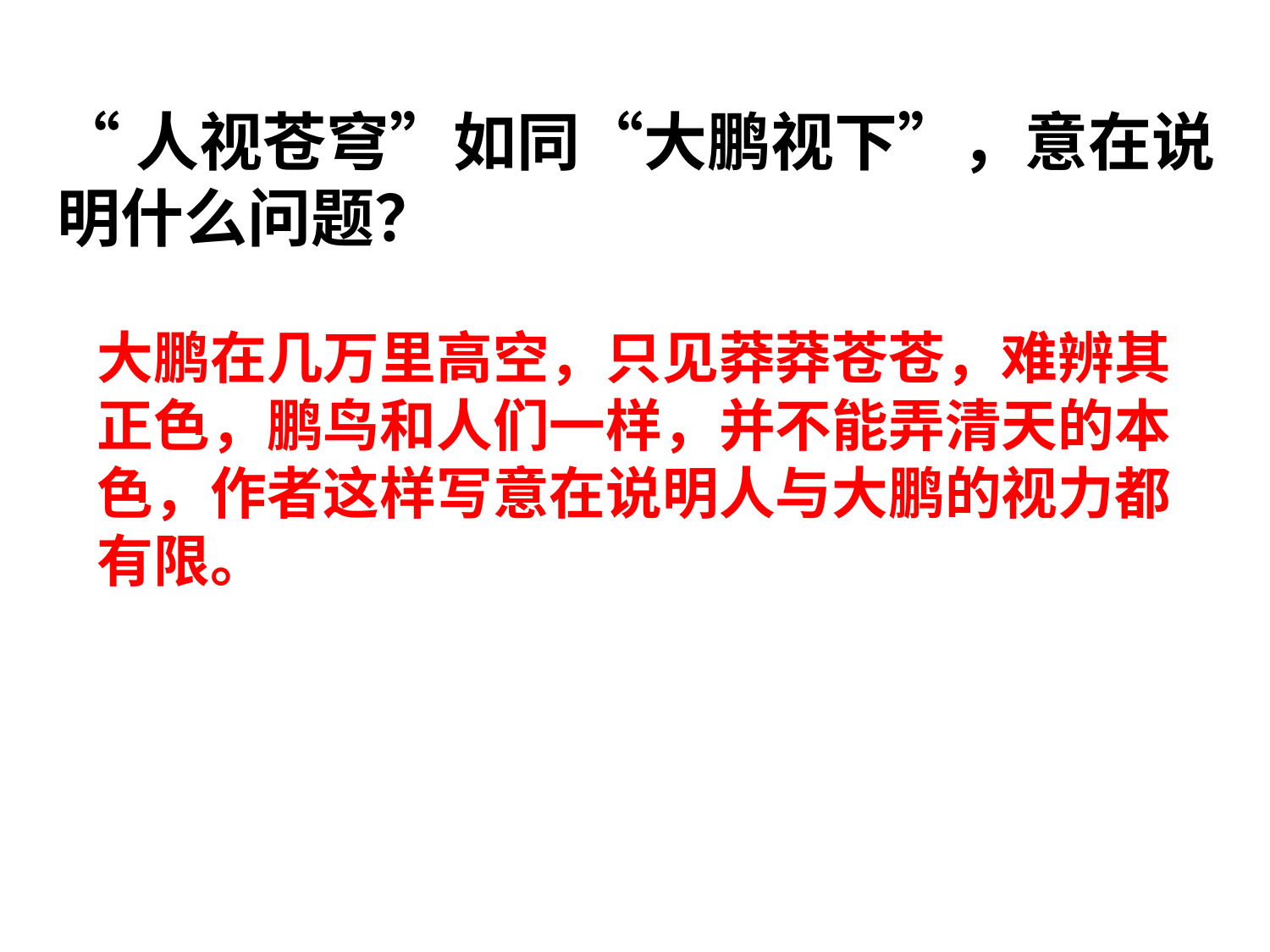

“人视苍穹”如同“大鹏视下”，意在说明什么问题？
大鹏在几万里高空，只见莽莽苍苍，难辨其正色，鹏鸟和人们一样，并不能弄清天的本色，作者这样写意在说明人与大鹏的视力都有限。